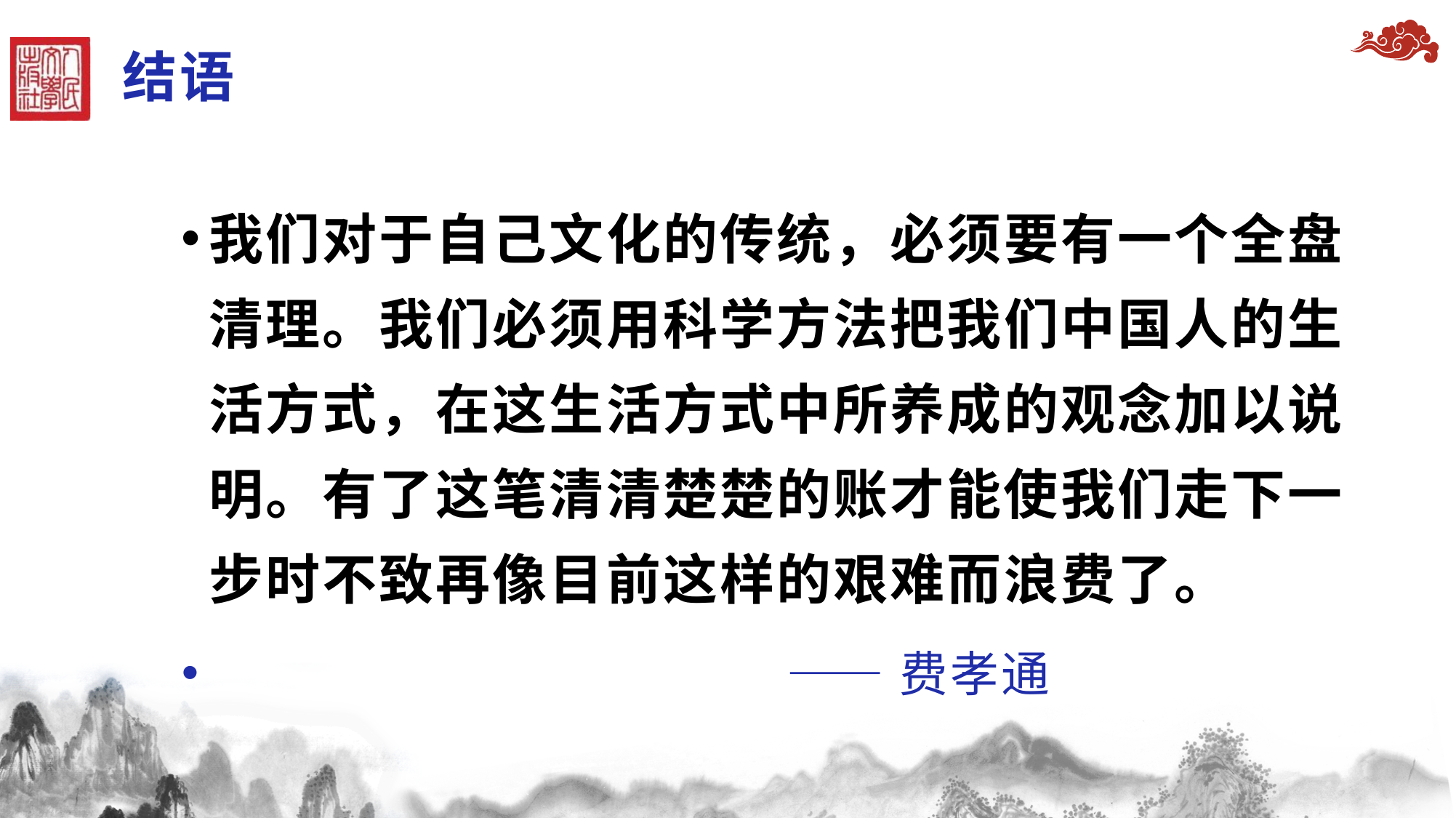

# 结语
我们对于自己文化的传统，必须要有一个全盘清理。我们必须用科学方法把我们中国人的生活方式，在这生活方式中所养成的观念加以说明。有了这笔清清楚楚的账才能使我们走下一步时不致再像目前这样的艰难而浪费了。
                                            ——费孝通